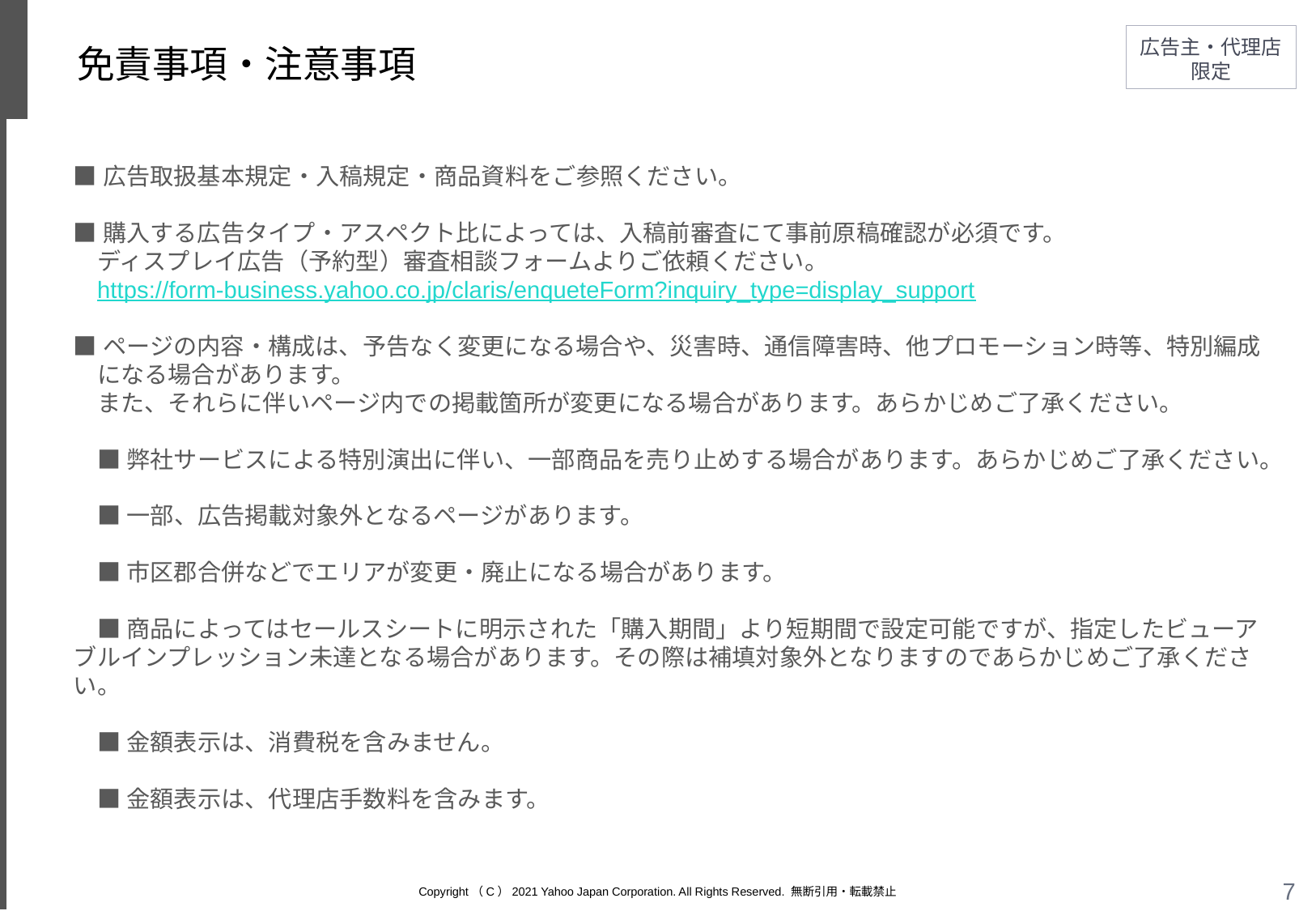

# 免責事項・注意事項
■広告取扱基本規定・入稿規定・商品資料をご参照ください。

■購入する広告タイプ・アスペクト比によっては、入稿前審査にて事前原稿確認が必須です。
ディスプレイ広告（予約型）審査相談フォームよりご依頼ください。
https://form-business.yahoo.co.jp/claris/enqueteForm?inquiry_type=display_support

■ページの内容・構成は、予告なく変更になる場合や、災害時、通信障害時、他プロモーション時等、特別編成になる場合があります。
また、それらに伴いページ内での掲載箇所が変更になる場合があります。あらかじめご了承ください。

■弊社サービスによる特別演出に伴い、一部商品を売り止めする場合があります。あらかじめご了承ください。

■一部、広告掲載対象外となるページがあります。

■市区郡合併などでエリアが変更・廃止になる場合があります。

■商品によってはセールスシートに明示された「購入期間」より短期間で設定可能ですが、指定したビューアブルインプレッション未達となる場合があります。その際は補填対象外となりますのであらかじめご了承ください。

■金額表示は、消費税を含みません。

■金額表示は、代理店手数料を含みます。
Copyright（C）2021 Yahoo Japan Corporation. All Rights Reserved. 無断引用・転載禁止